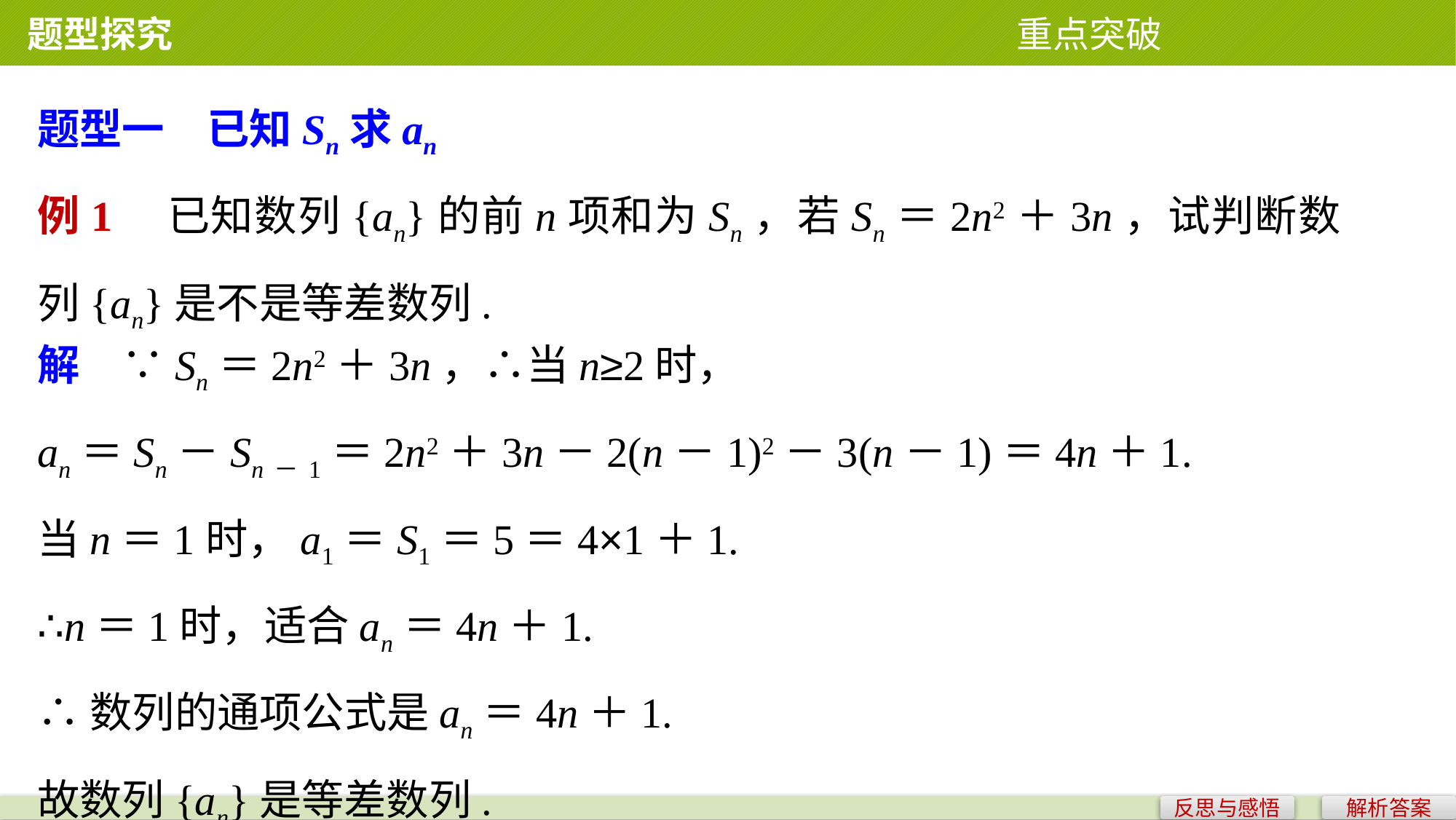

题型探究                                                                                                       重点突破
题型一　已知Sn求an
例1　已知数列{an}的前n项和为Sn，若Sn＝2n2＋3n，试判断数列{an}是不是等差数列.
解　∵Sn＝2n2＋3n，∴当n≥2时，
an＝Sn－Sn－1＝2n2＋3n－2(n－1)2－3(n－1)＝4n＋1.
当n＝1时，a1＝S1＝5＝4×1＋1.
∴n＝1时，适合an＝4n＋1.
∴数列的通项公式是an＝4n＋1.
故数列{an}是等差数列.
反思与感悟
解析答案